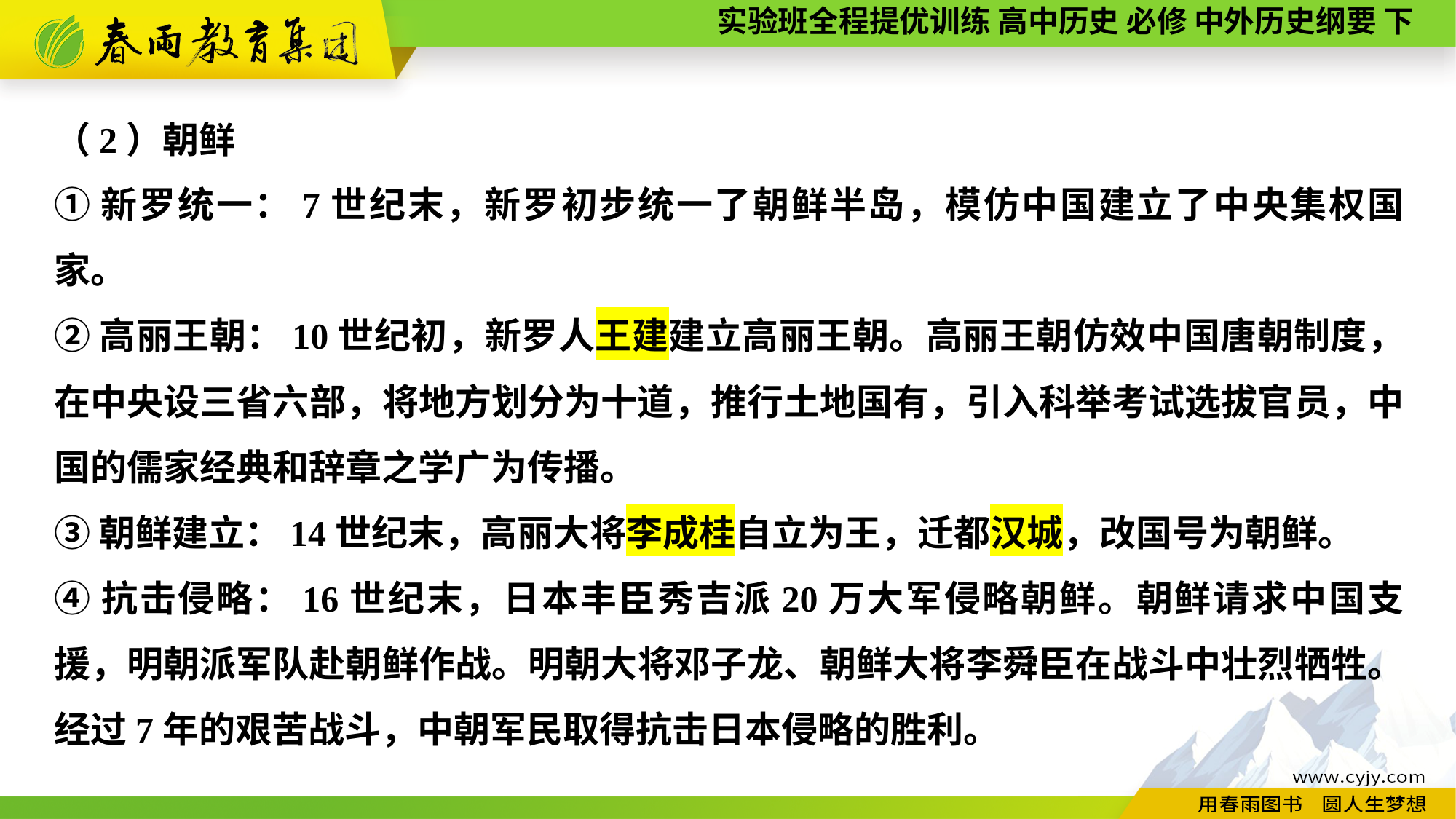

（2）朝鲜
①新罗统一：7世纪末，新罗初步统一了朝鲜半岛，模仿中国建立了中央集权国家。
②高丽王朝：10世纪初，新罗人王建建立高丽王朝。高丽王朝仿效中国唐朝制度，在中央设三省六部，将地方划分为十道，推行土地国有，引入科举考试选拔官员，中国的儒家经典和辞章之学广为传播。
③朝鲜建立：14世纪末，高丽大将李成桂自立为王，迁都汉城，改国号为朝鲜。
④抗击侵略：16世纪末，日本丰臣秀吉派20万大军侵略朝鲜。朝鲜请求中国支援，明朝派军队赴朝鲜作战。明朝大将邓子龙、朝鲜大将李舜臣在战斗中壮烈牺牲。经过7年的艰苦战斗，中朝军民取得抗击日本侵略的胜利。